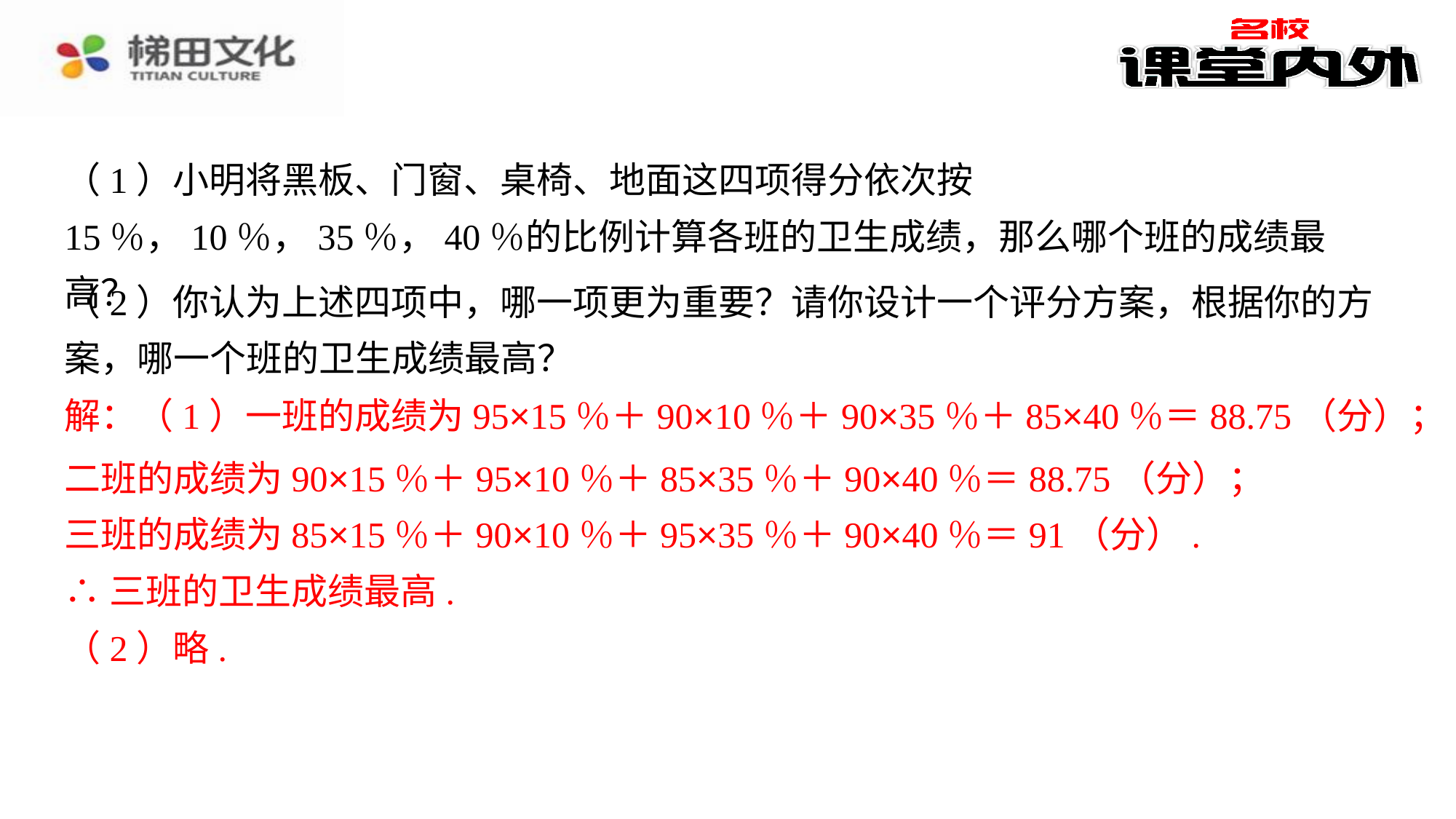

（1）小明将黑板、门窗、桌椅、地面这四项得分依次按15％，10％，35％，40％的比例计算各班的卫生成绩，那么哪个班的成绩最高？
（2）你认为上述四项中，哪一项更为重要？请你设计一个评分方案，根据你的方案，哪一个班的卫生成绩最高？
解：（1）一班的成绩为95×15％＋90×10％＋90×35％＋85×40％＝88.75（分）；⁠
二班的成绩为90×15％＋95×10％＋85×35％＋90×40％＝88.75（分）；⁠
三班的成绩为85×15％＋90×10％＋95×35％＋90×40％＝91（分）.⁠
∴三班的卫生成绩最高.⁠
（2）略.⁠
解：（1）一班的成绩为95×15％＋90×10％＋90×35％＋85×40％＝88.75（分）；
二班的成绩为90×15％＋95×10％＋85×35％＋90×40％＝88.75（分）；
三班的成绩为85×15％＋90×10％＋95×35％＋90×40％＝91（分）.
∴三班的卫生成绩最高.
（2）略.